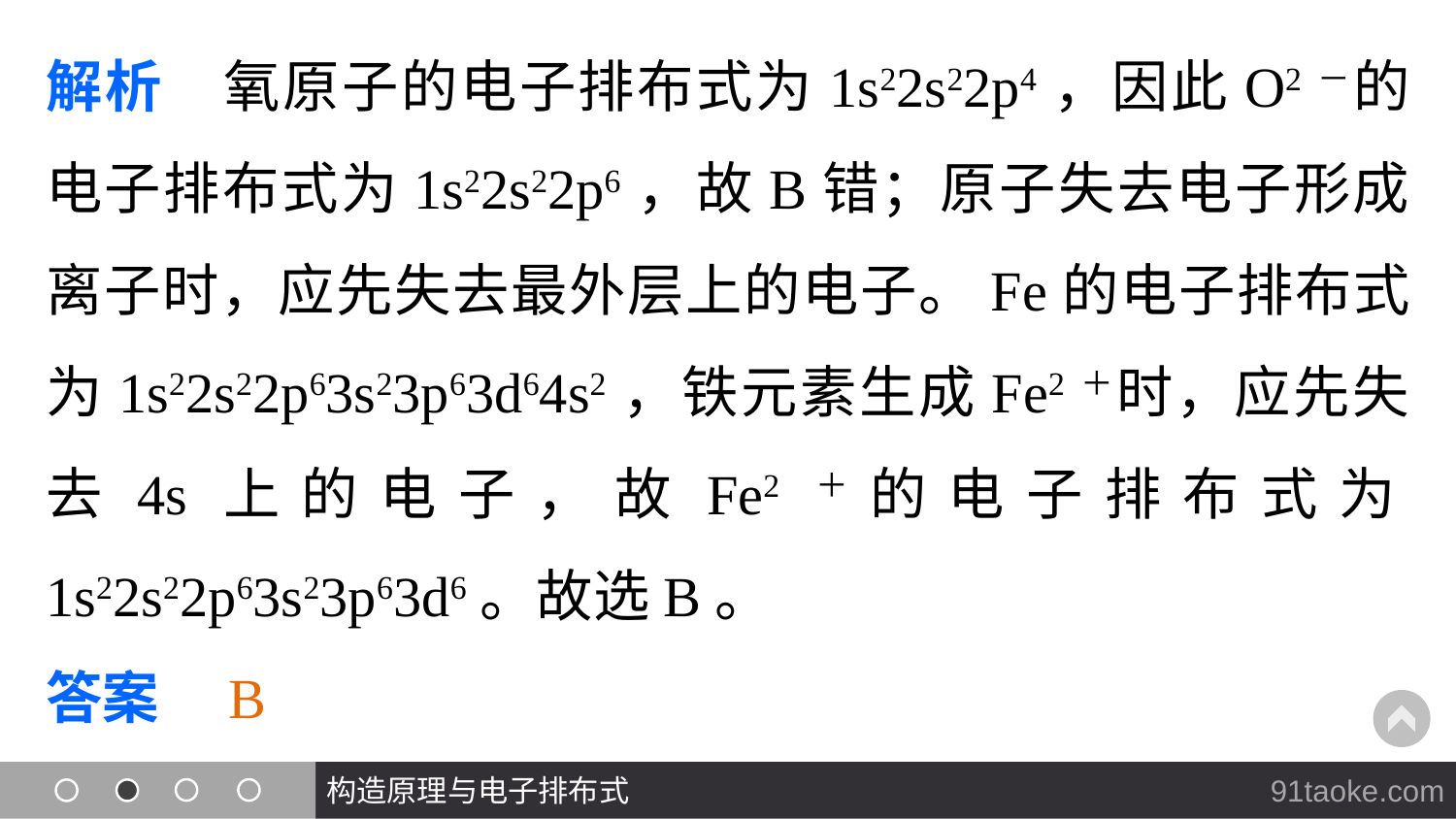

解析　氧原子的电子排布式为1s22s22p4，因此O2－的电子排布式为1s22s22p6，故B错；原子失去电子形成离子时，应先失去最外层上的电子。Fe的电子排布式为1s22s22p63s23p63d64s2，铁元素生成Fe2＋时，应先失去4s上的电子，故Fe2＋的电子排布式为1s22s22p63s23p63d6。故选B。
答案　B